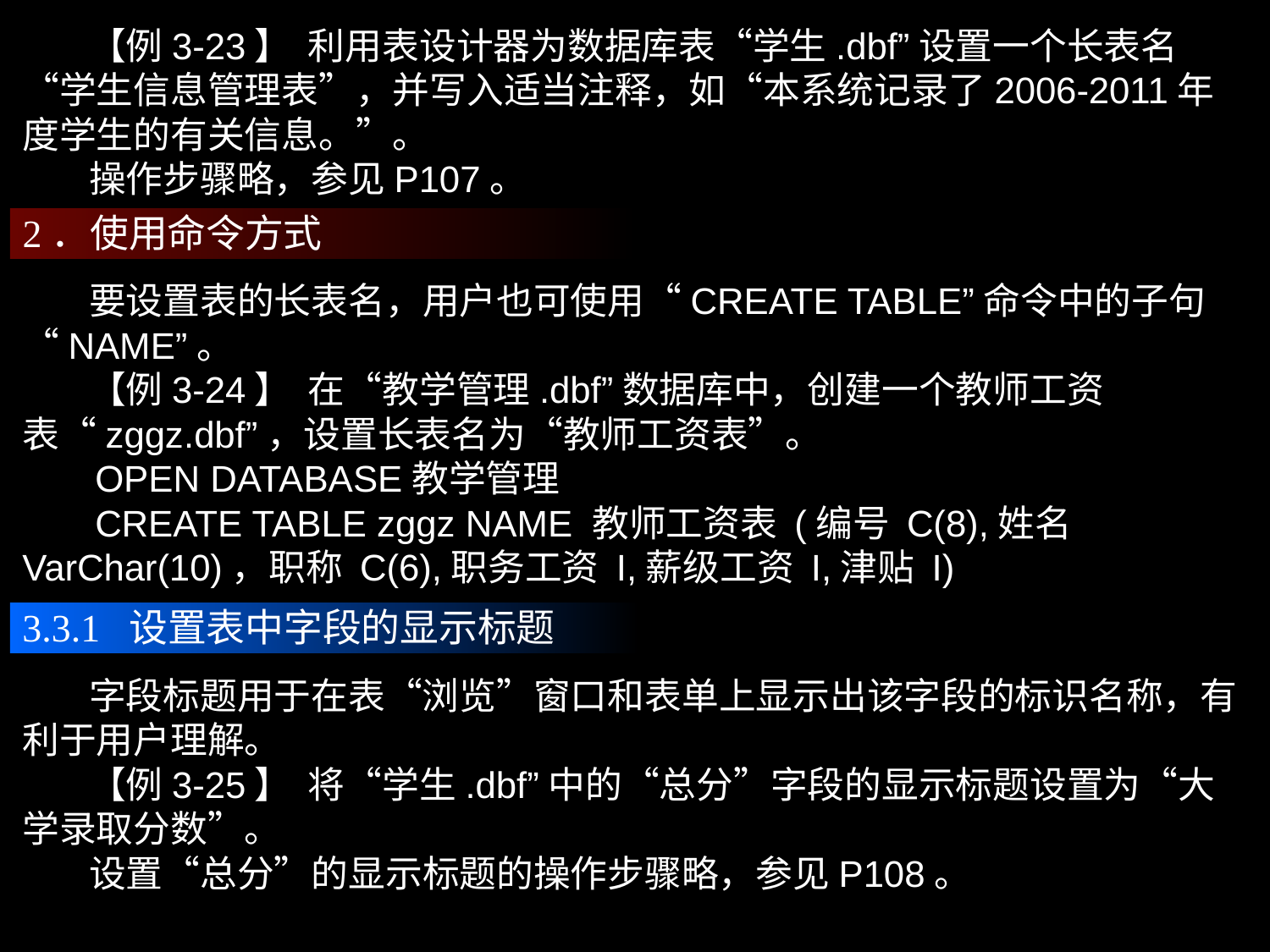

【例3-23】  利用表设计器为数据库表“学生.dbf”设置一个长表名“学生信息管理表”，并写入适当注释，如“本系统记录了2006-2011年度学生的有关信息。”。
       操作步骤略，参见P107。
2．使用命令方式
       要设置表的长表名，用户也可使用“CREATE TABLE”命令中的子句“NAME”。
       【例3-24】  在“教学管理.dbf”数据库中，创建一个教师工资表“zggz.dbf”，设置长表名为“教师工资表”。
       OPEN DATABASE教学管理
       CREATE TABLE zggz NAME 教师工资表 (编号 C(8),姓名 VarChar(10)，职称 C(6),职务工资 I,薪级工资 I,津贴 I)
3.3.1  设置表中字段的显示标题
       字段标题用于在表“浏览”窗口和表单上显示出该字段的标识名称，有利于用户理解。
       【例3-25】  将“学生.dbf”中的“总分”字段的显示标题设置为“大学录取分数”。
       设置“总分”的显示标题的操作步骤略，参见P108。